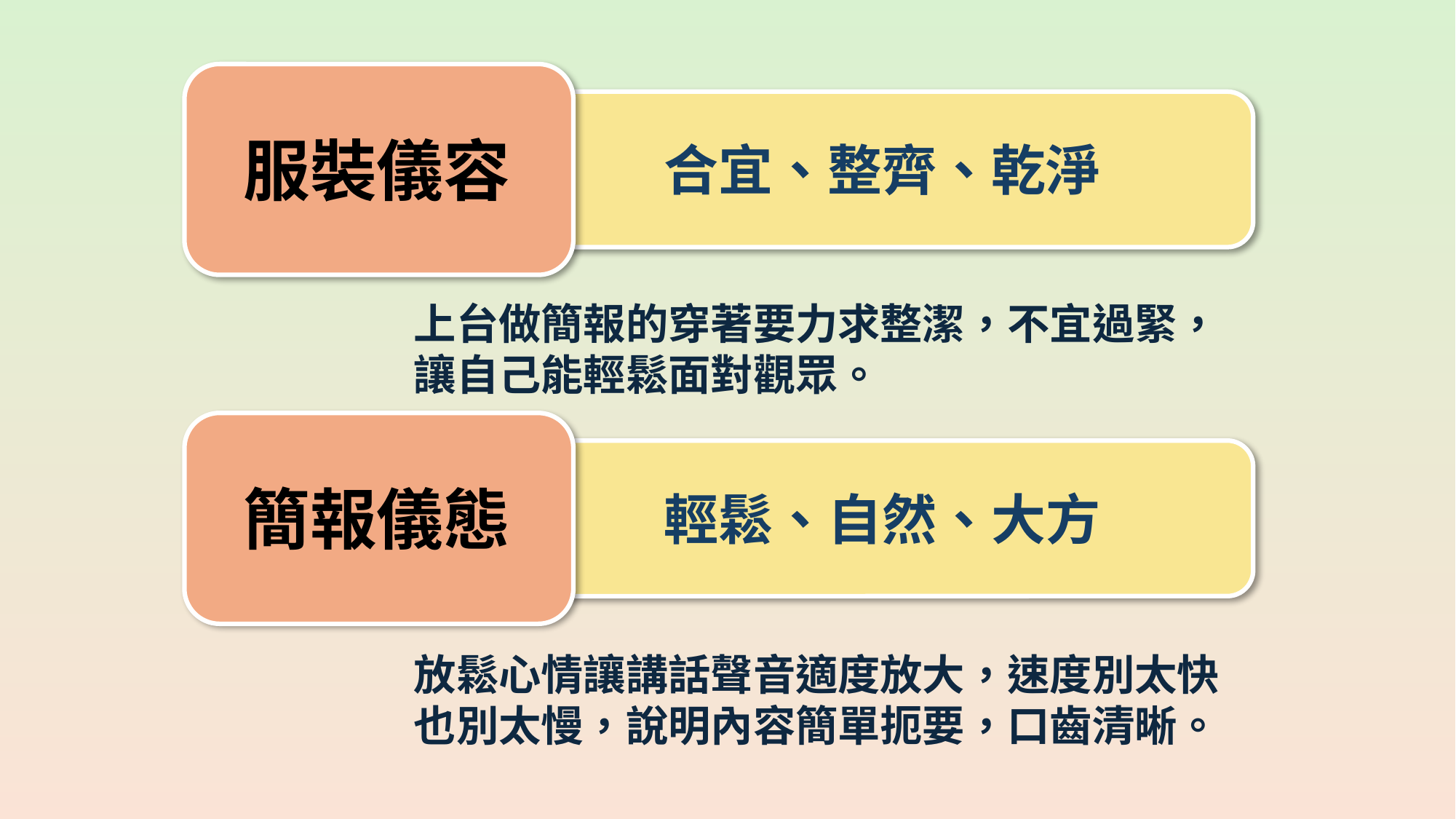

服裝儀容
合宜、整齊、乾淨
上台做簡報的穿著要力求整潔，不宜過緊，
讓自己能輕鬆面對觀眾。

簡報儀態
輕鬆、自然、大方
放鬆心情讓講話聲音適度放大，速度別太快
也別太慢，說明內容簡單扼要，口齒清晰。